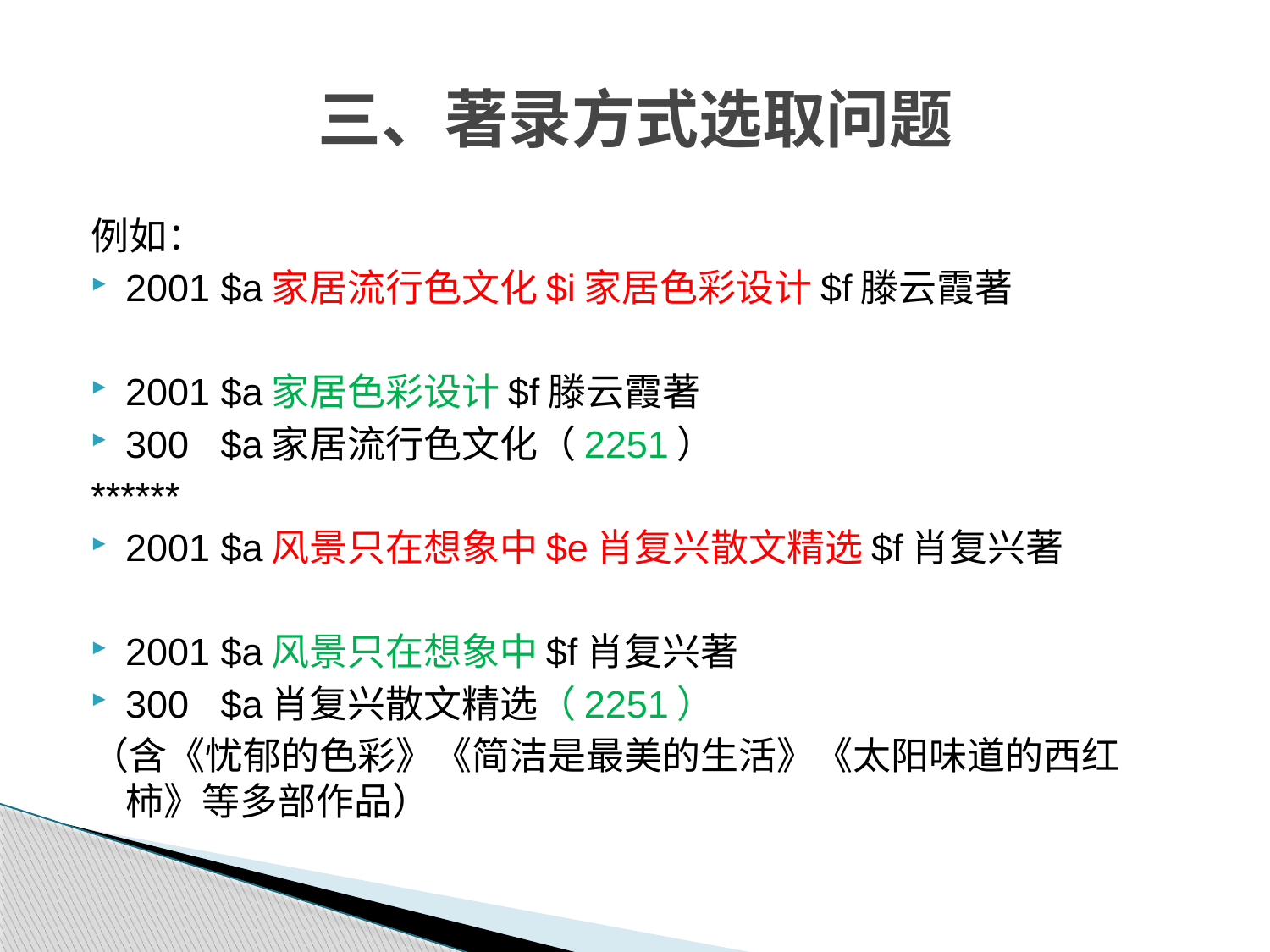

# 三、著录方式选取问题
例如：
2001 $a家居流行色文化$i家居色彩设计$f滕云霞著

2001 $a家居色彩设计$f滕云霞著
300   $a家居流行色文化（2251）
******
2001 $a风景只在想象中$e肖复兴散文精选$f肖复兴著

2001 $a风景只在想象中$f肖复兴著
300   $a肖复兴散文精选（2251）
（含《忧郁的色彩》《简洁是最美的生活》《太阳味道的西红柿》等多部作品）